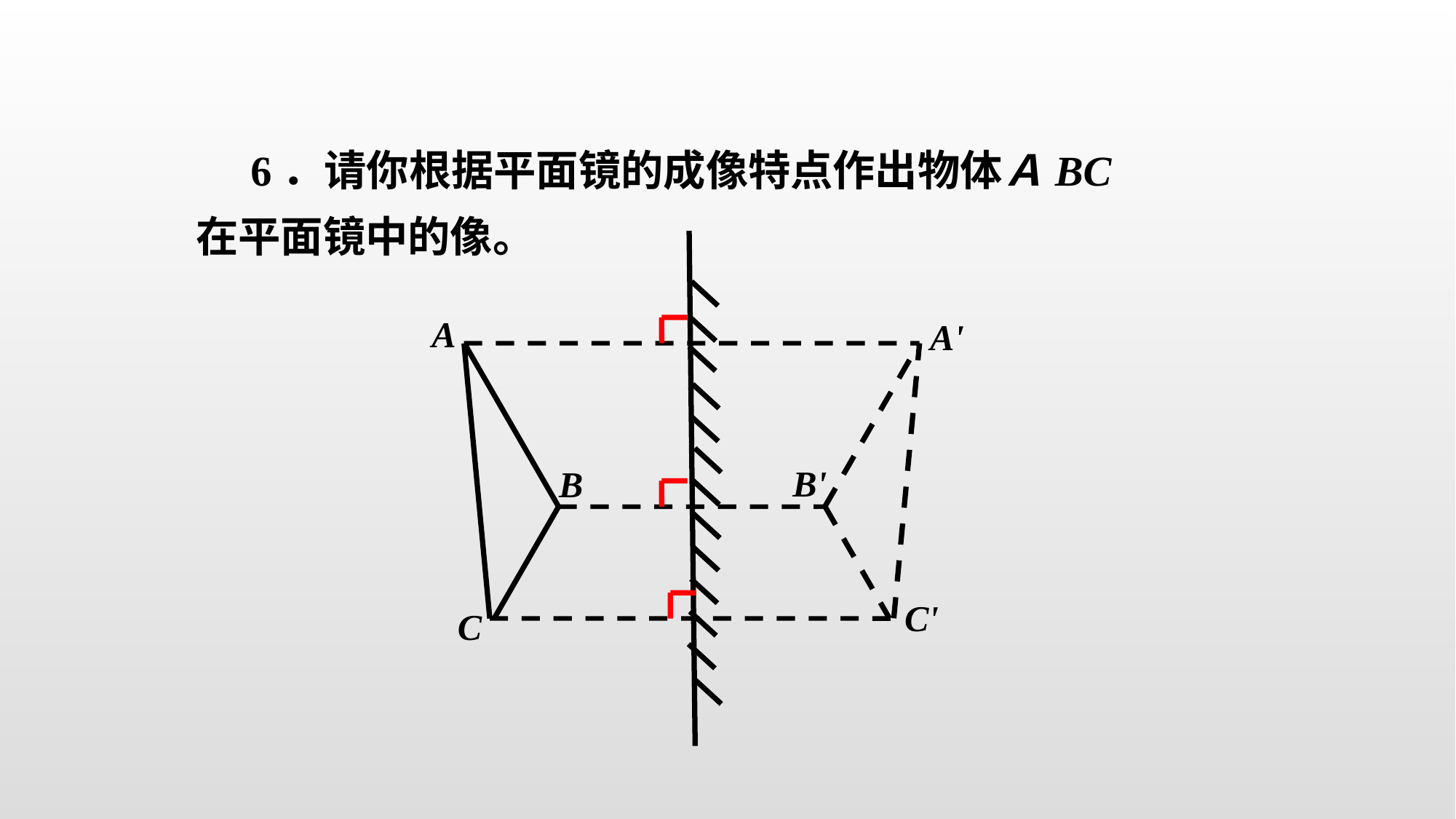

6．请你根据平面镜的成像特点作出物体ＡBC在平面镜中的像。
A
A'

B'
B

C'

C